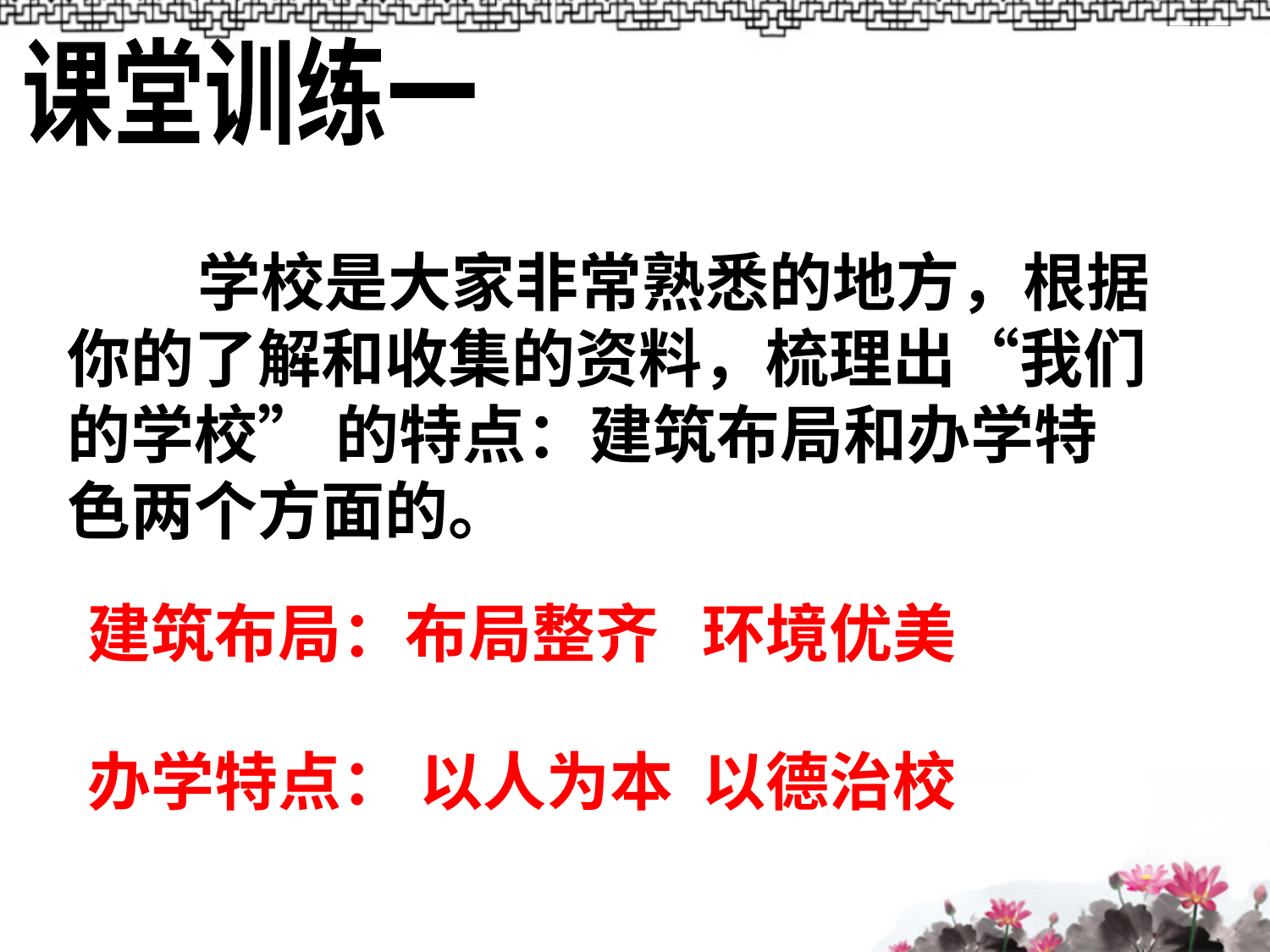

课堂训练一
        学校是大家非常熟悉的地方，根据你的了解和收集的资料，梳理出“我们的学校” 的特点：建筑布局和办学特色两个方面的。
建筑布局：布局整齐   环境优美
办学特点： 以人为本  以德治校